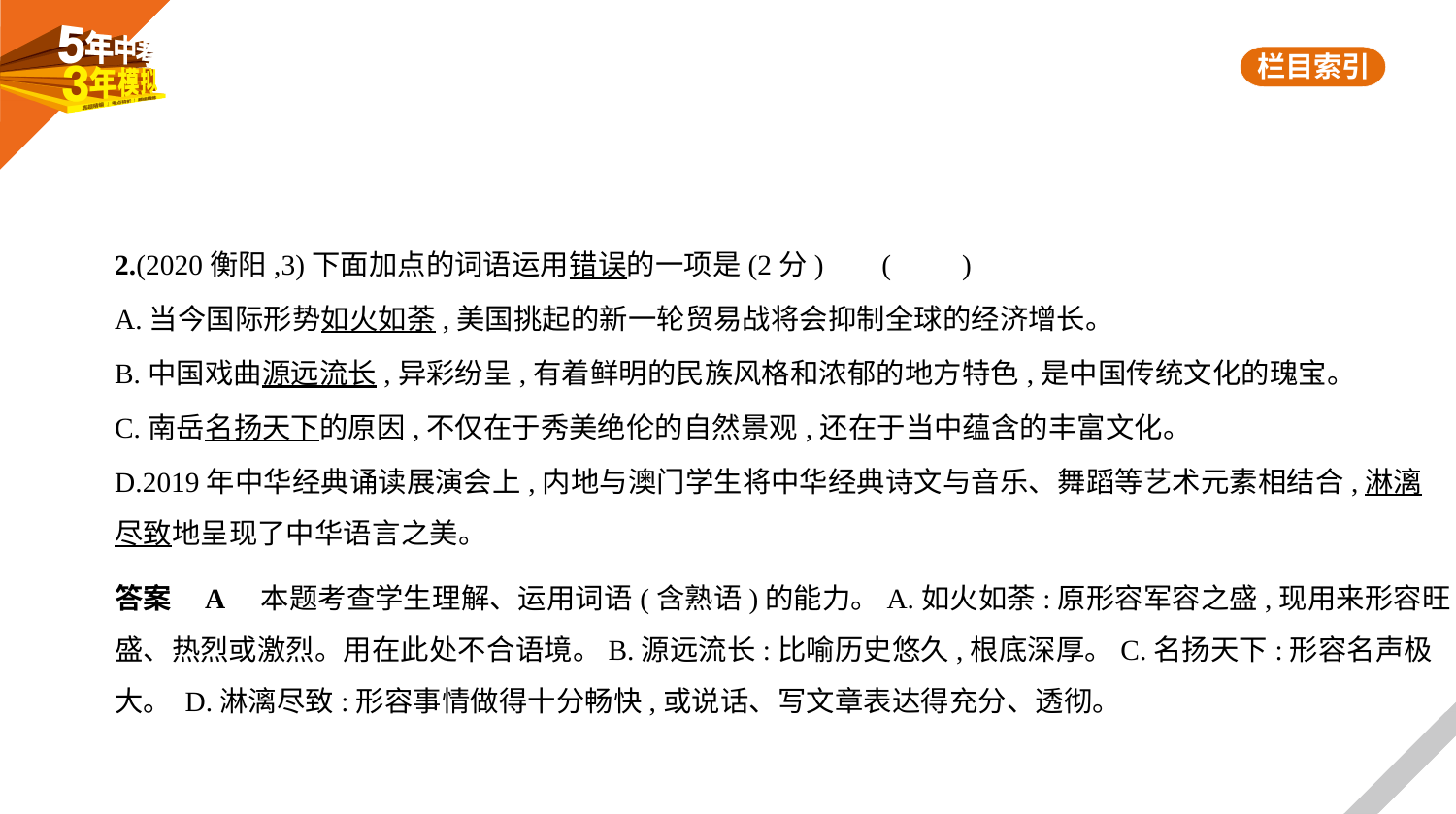

2.(2020衡阳,3)下面加点的词语运用错误的一项是(2分)     (　　)
A.当今国际形势如火如荼,美国挑起的新一轮贸易战将会抑制全球的经济增长。
B.中国戏曲源远流长,异彩纷呈,有着鲜明的民族风格和浓郁的地方特色,是中国传统文化的瑰宝。
C.南岳名扬天下的原因,不仅在于秀美绝伦的自然景观,还在于当中蕴含的丰富文化。
D.2019年中华经典诵读展演会上,内地与澳门学生将中华经典诗文与音乐、舞蹈等艺术元素相结合,淋漓
尽致地呈现了中华语言之美。
答案    A　本题考查学生理解、运用词语(含熟语)的能力。A.如火如荼:原形容军容之盛,现用来形容旺
盛、热烈或激烈。用在此处不合语境。B.源远流长:比喻历史悠久,根底深厚。C.名扬天下:形容名声极
大。 D.淋漓尽致:形容事情做得十分畅快,或说话、写文章表达得充分、透彻。